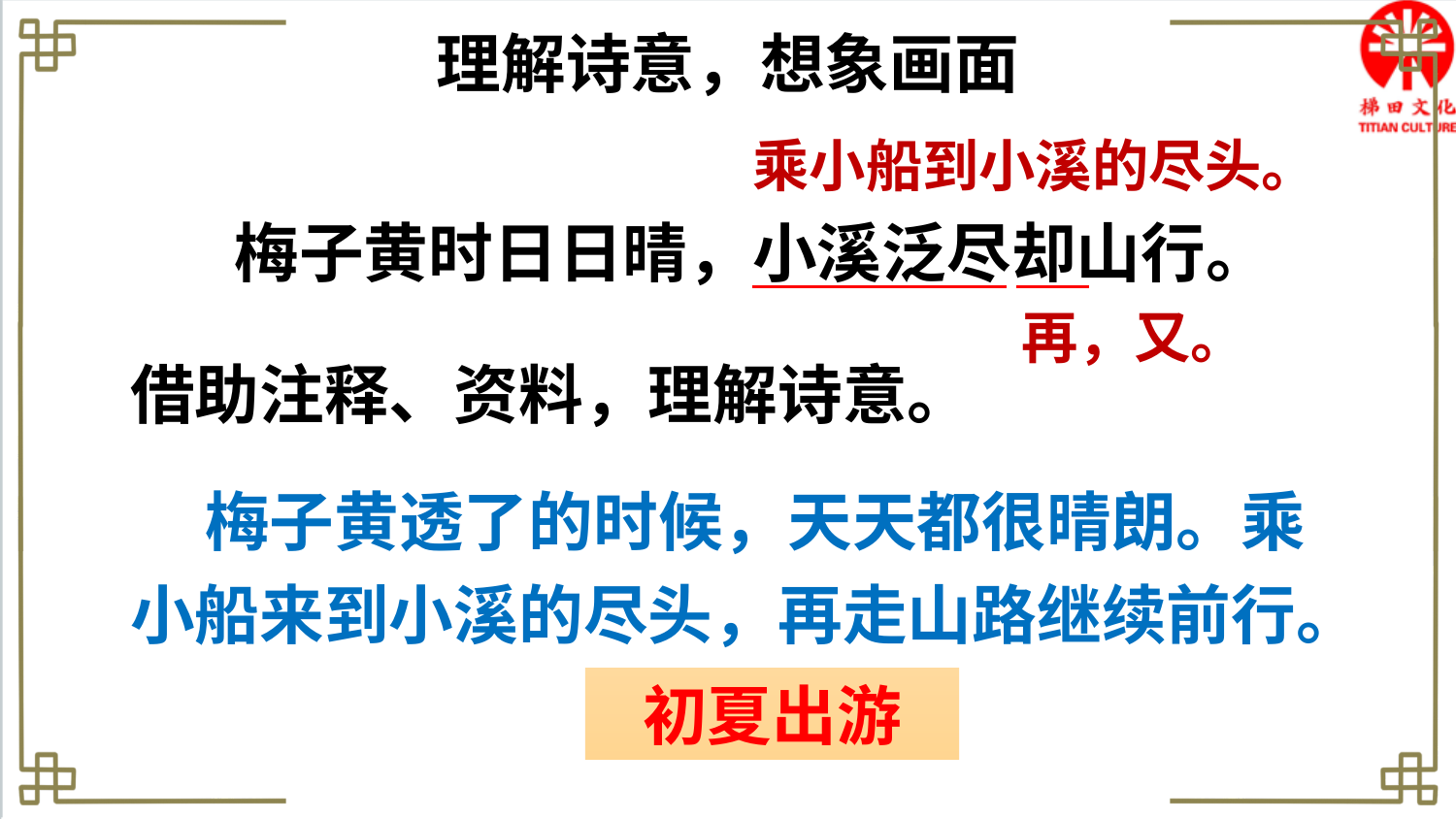

理解诗意，想象画面
乘小船到小溪的尽头。
梅子黄时日日晴，小溪泛尽却山行。
再，又。
借助注释、资料，理解诗意。
    梅子黄透了的时候，天天都很晴朗。乘小船来到小溪的尽头，再走山路继续前行。
初夏出游